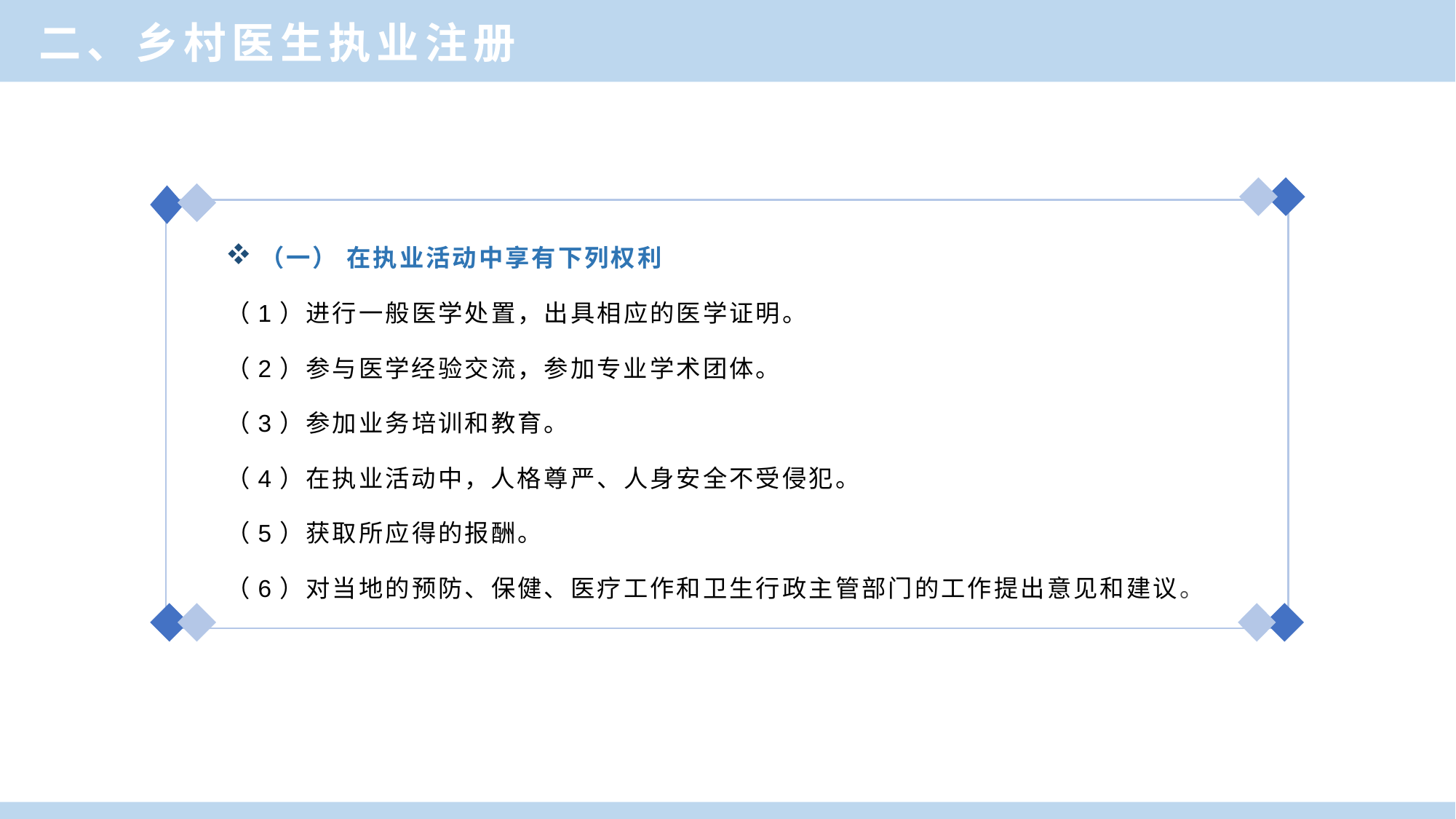

二、乡村医生执业注册

（一） 在执业活动中享有下列权利
（1）进行一般医学处置，出具相应的医学证明。
（2）参与医学经验交流，参加专业学术团体。
（3）参加业务培训和教育。
（4）在执业活动中，人格尊严、人身安全不受侵犯。
（5）获取所应得的报酬。
（6）对当地的预防、保健、医疗工作和卫生行政主管部门的工作提出意见和建议。